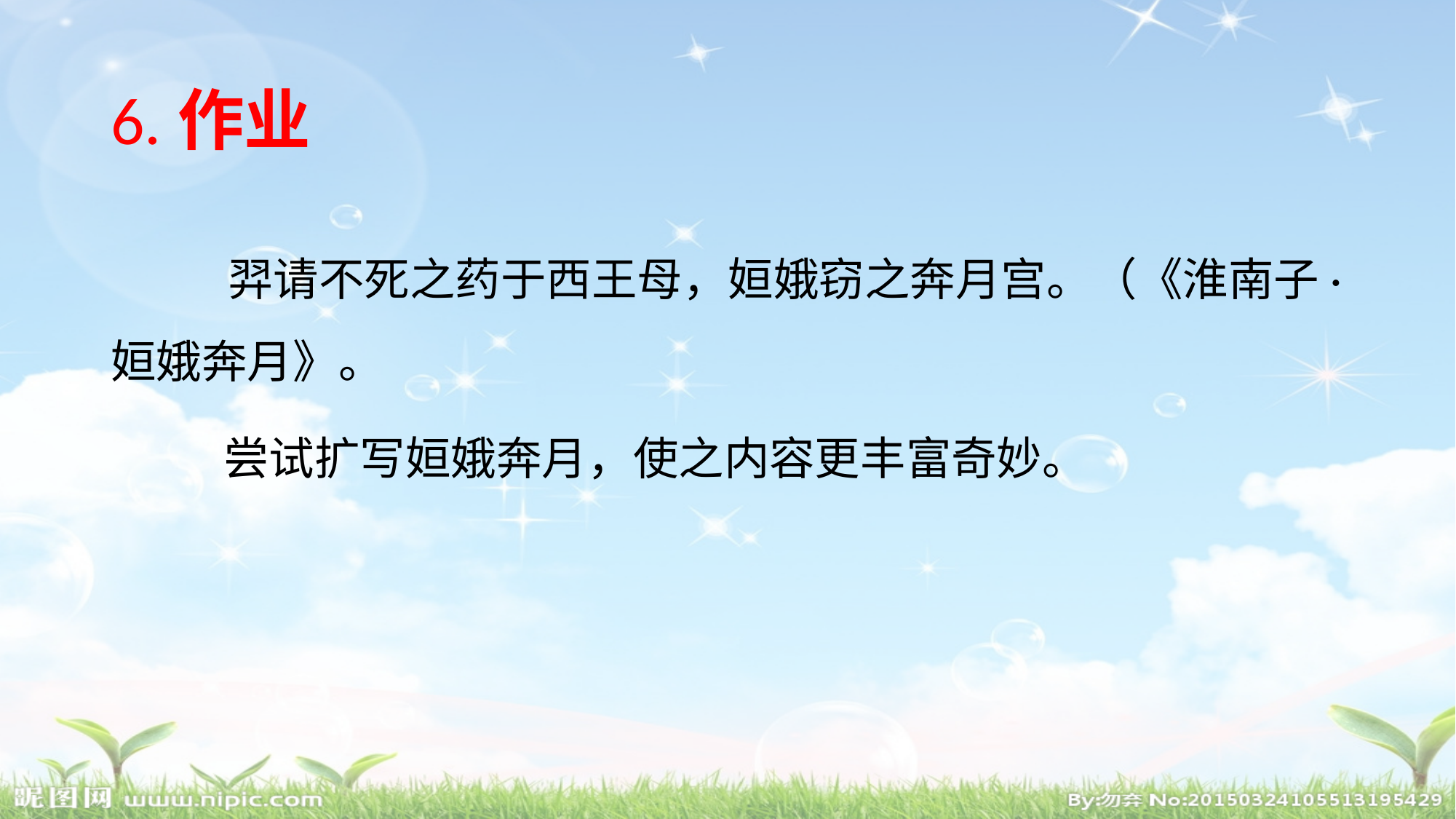

# 6.作业
           羿请不死之药于西王母，姮娥窃之奔月宫。（《淮南子·姮娥奔月》。
          尝试扩写姮娥奔月，使之内容更丰富奇妙。